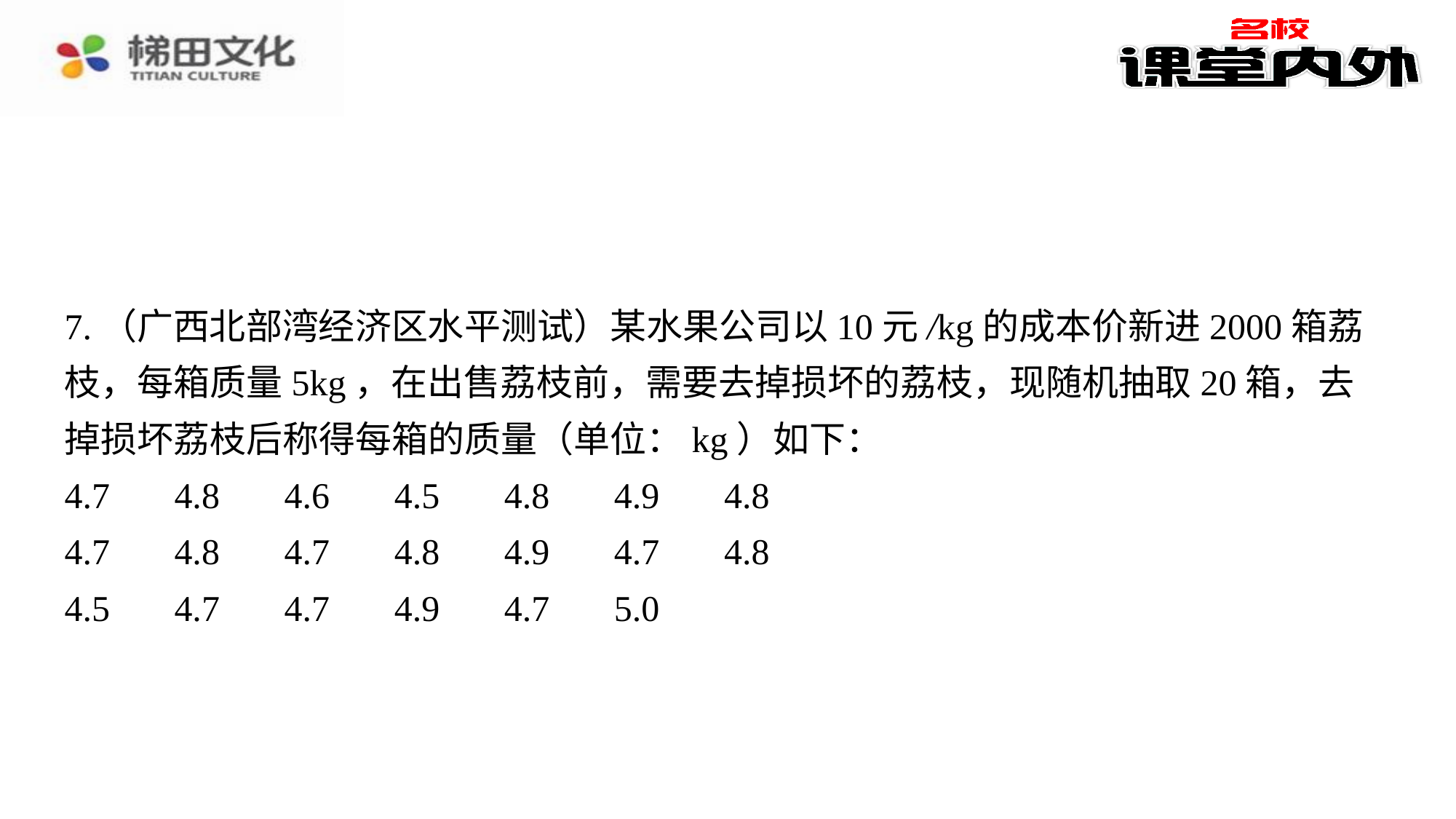

7.（广西北部湾经济区水平测试）某水果公司以10元/kg的成本价新进2000箱荔枝，每箱质量5kg，在出售荔枝前，需要去掉损坏的荔枝，现随机抽取20箱，去掉损坏荔枝后称得每箱的质量（单位：kg）如下：
4.7	4.8	4.6	4.5	4.8	4.9	4.8
4.7	4.8	4.7	4.8	4.9	4.7	4.8
4.5	4.7	4.7	4.9	4.7	5.0